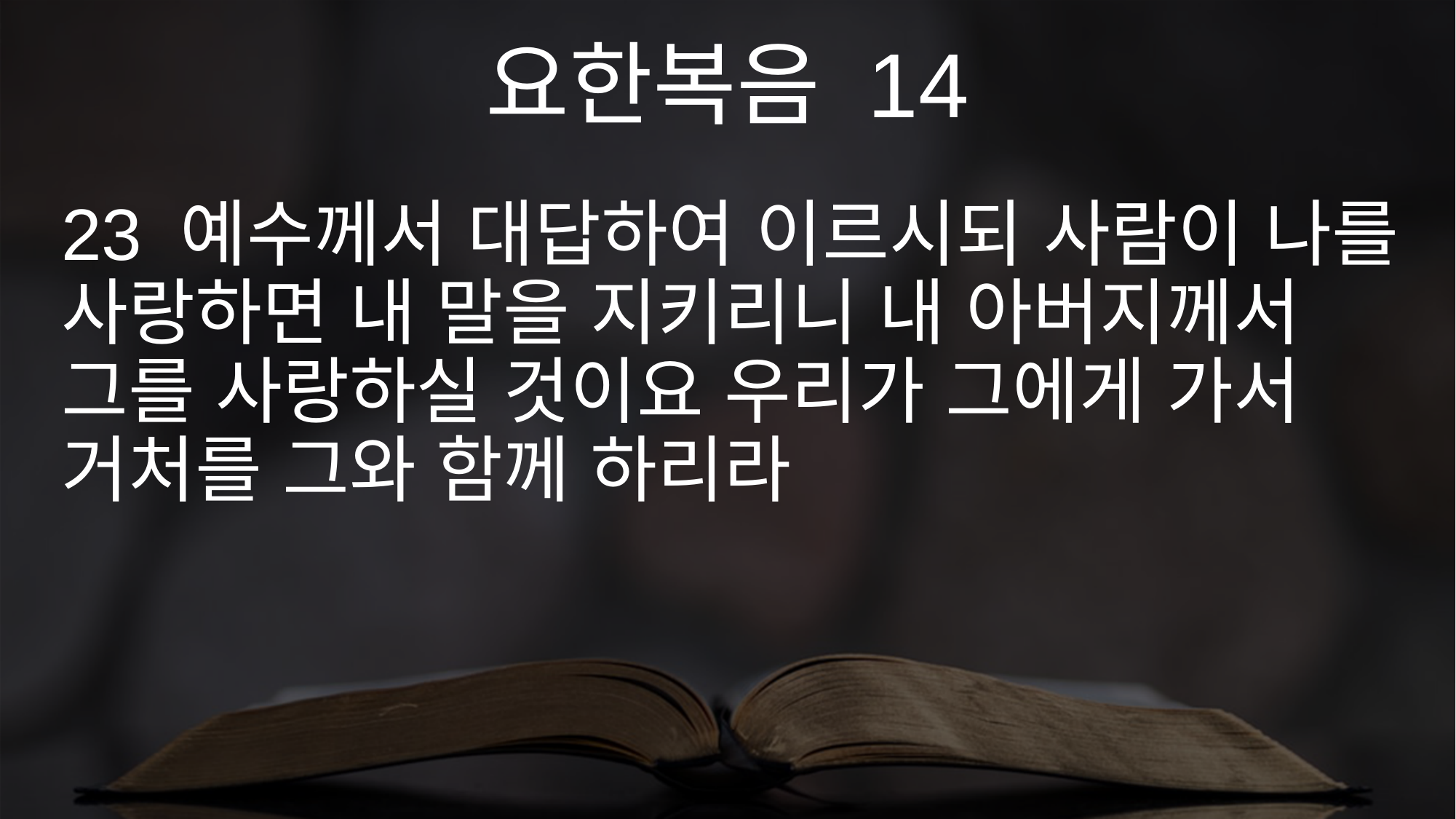

요한복음 14
23 예수께서 대답하여 이르시되 사람이 나를 사랑하면 내 말을 지키리니 내 아버지께서 그를 사랑하실 것이요 우리가 그에게 가서 거처를 그와 함께 하리라